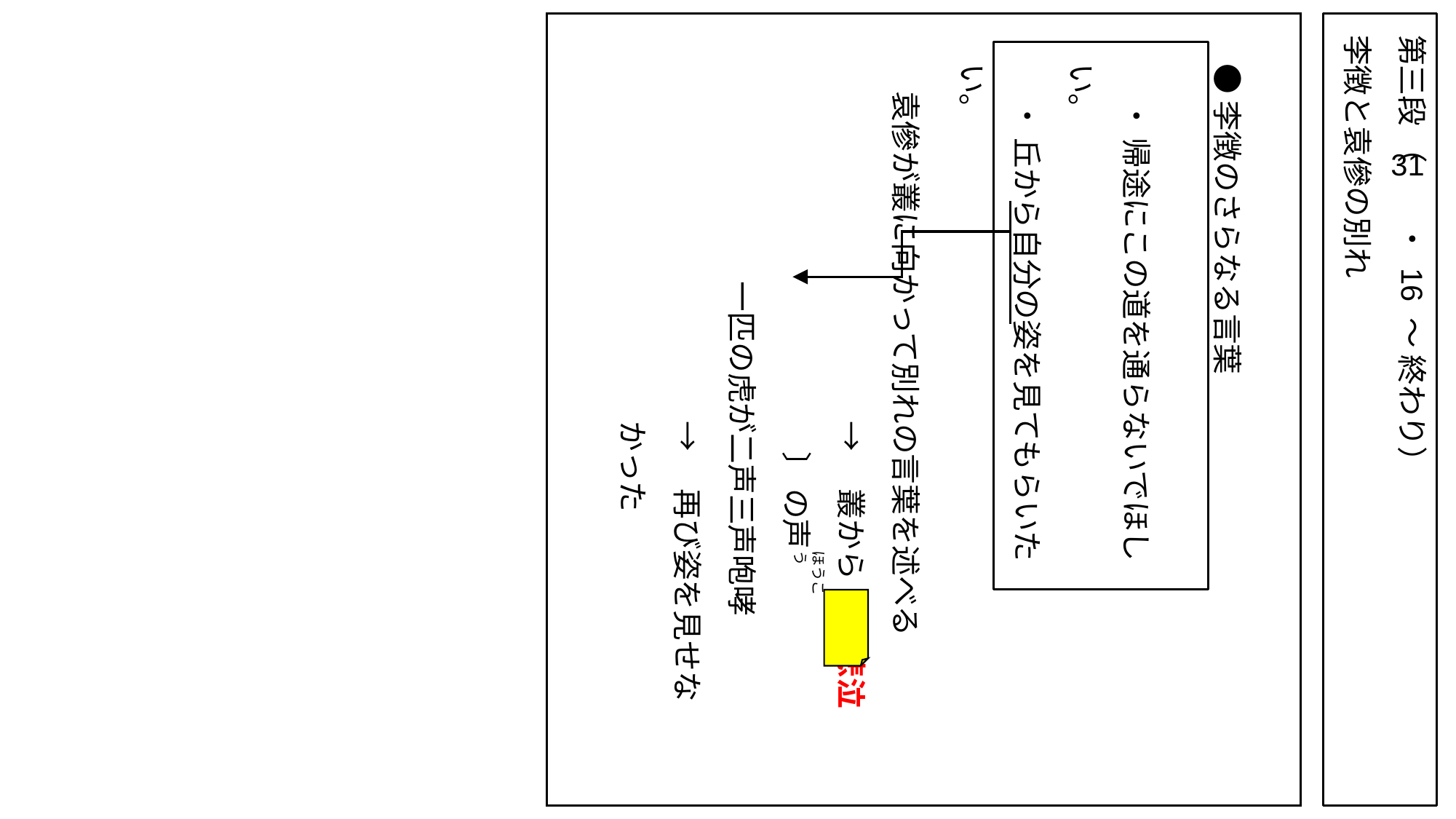

第三段 （　　・ 16 ～ 終わり）
李徴と袁傪の別れ
●李徴のさらなる言葉

　 ・ 帰途にこの道を通らないでほしい。
　 ・ 丘から自分の姿を見てもらいたい。
袁傪が叢に向かって別れの言葉を述べる
→　叢から 〔　悲泣　〕 の声
一匹の虎が二声三声咆哮
→　再び姿を見せなかった
31
ほうこう